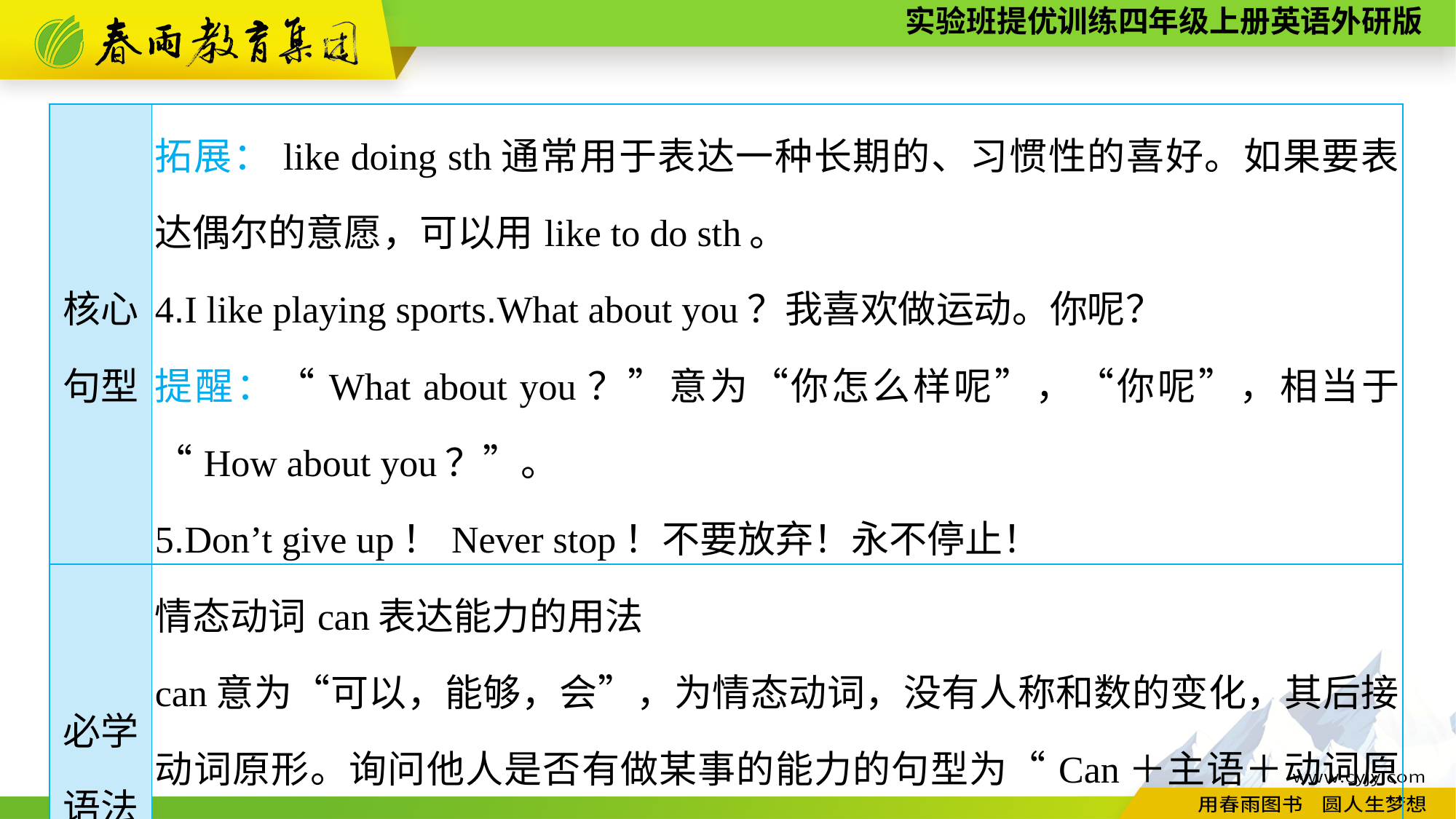

| 核心句型 | 拓展：like doing sth通常用于表达一种长期的、习惯性的喜好。如果要表达偶尔的意愿，可以用like to do sth。 4.I like playing sports.What about you？我喜欢做运动。你呢？ 提醒：“What about you？”意为“你怎么样呢”，“你呢”，相当于“How about you？”。 5.Don’t give up！Never stop！不要放弃！永不停止！ |
| --- | --- |
| 必学语法 | 情态动词can表达能力的用法 can意为“可以，能够，会”，为情态动词，没有人称和数的变化，其后接动词原形。询问他人是否有做某事的能力的句型为“Can＋主语＋动词原形＋其他？”。肯定回答为“Yes,主语＋can.”。否定回答为“No,主语＋can’t.”。 |